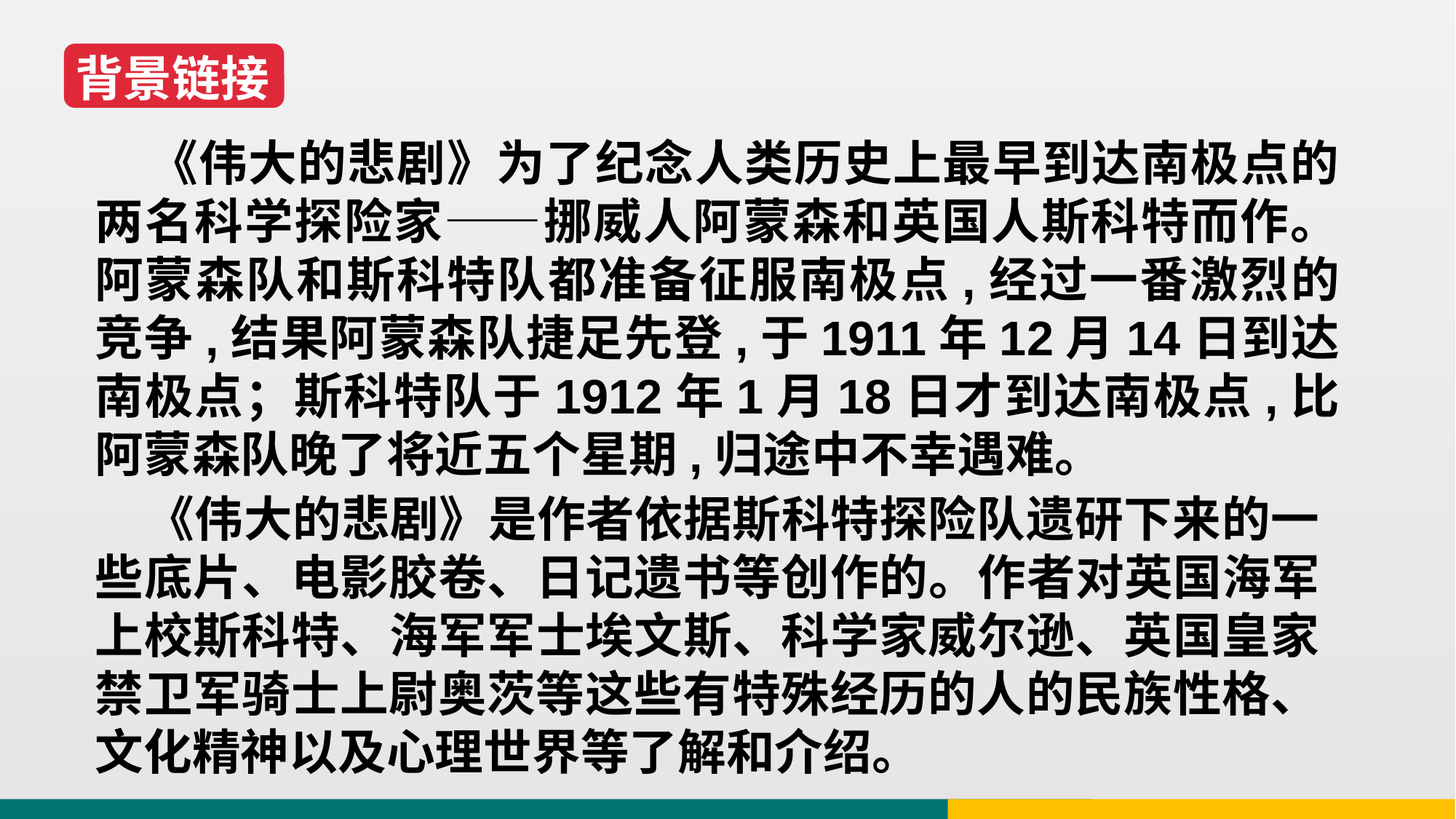

背景链接
    《伟大的悲剧》为了纪念人类历史上最早到达南极点的两名科学探险家——挪威人阿蒙森和英国人斯科特而作。阿蒙森队和斯科特队都准备征服南极点,经过一番激烈的竞争,结果阿蒙森队捷足先登,于1911年12月14日到达南极点；斯科特队于1912年1月18日才到达南极点,比阿蒙森队晚了将近五个星期,归途中不幸遇难。
    《伟大的悲剧》是作者依据斯科特探险队遗研下来的一些底片、电影胶卷、日记遗书等创作的。作者对英国海军上校斯科特、海军军士埃文斯、科学家威尔逊、英国皇家禁卫军骑士上尉奥茨等这些有特殊经历的人的民族性格、文化精神以及心理世界等了解和介绍。